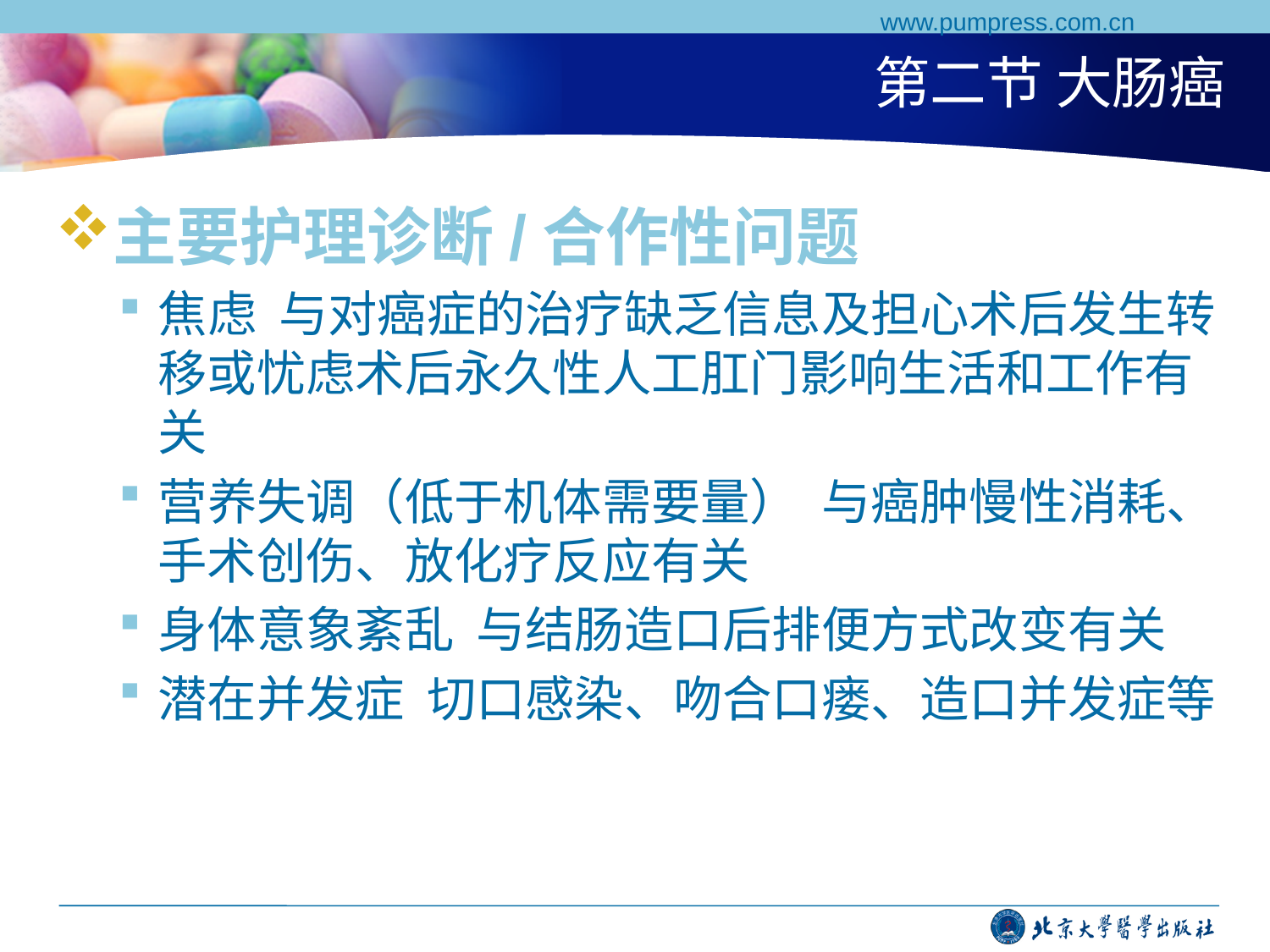

www.pumpress.com.cn
# 第二节 大肠癌
主要护理诊断/合作性问题
焦虑  与对癌症的治疗缺乏信息及担心术后发生转移或忧虑术后永久性人工肛门影响生活和工作有关
营养失调（低于机体需要量）  与癌肿慢性消耗、手术创伤、放化疗反应有关
身体意象紊乱  与结肠造口后排便方式改变有关
潜在并发症  切口感染、吻合口瘘、造口并发症等